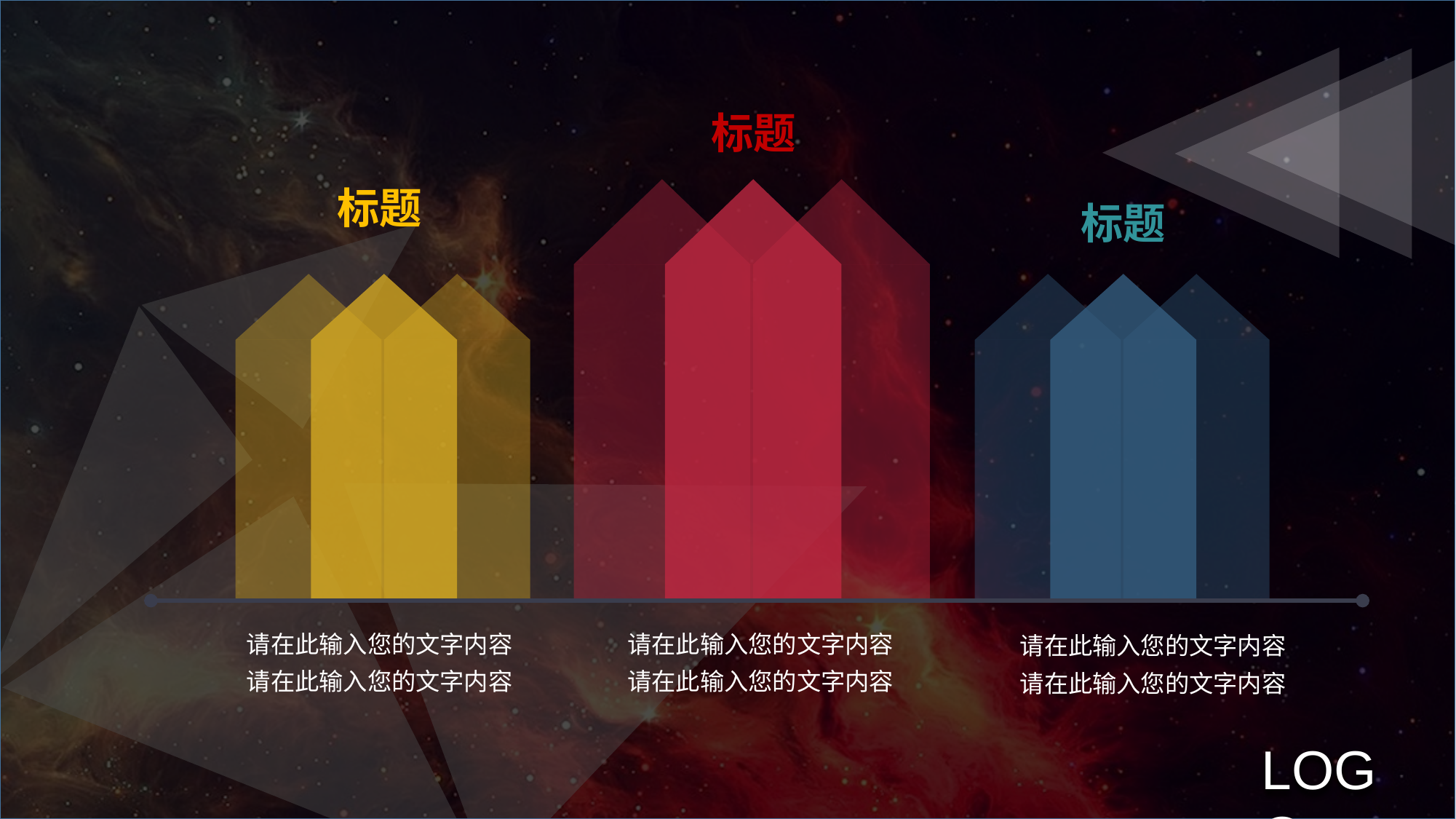

标题
标题
标题

请在此输入您的文字内容
请在此输入您的文字内容
请在此输入您的文字内容
请在此输入您的文字内容
请在此输入您的文字内容
请在此输入您的文字内容
LOGO